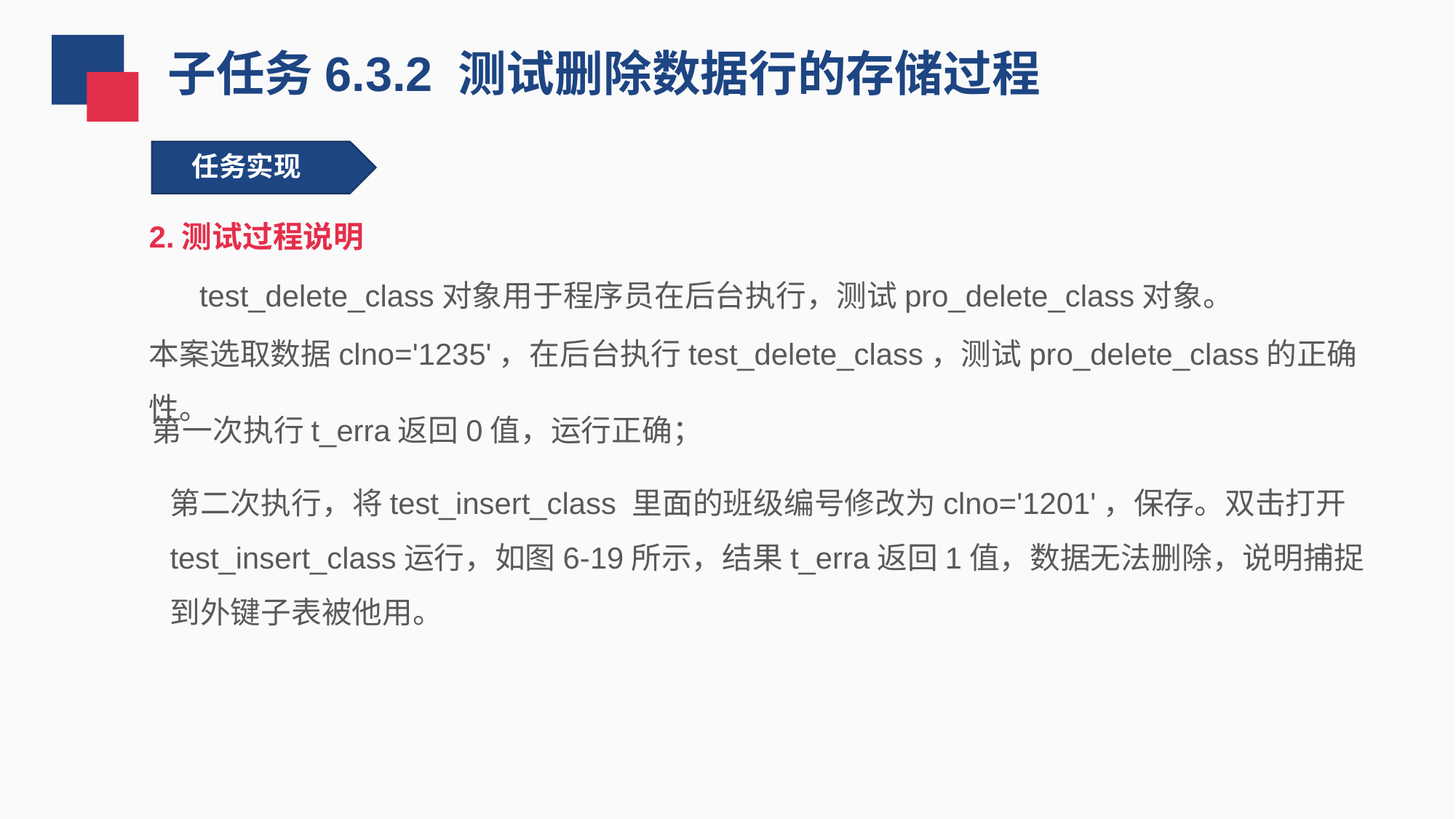

子任务6.3.2 测试删除数据行的存储过程

任务实现
2.测试过程说明
      test_delete_class对象用于程序员在后台执行，测试pro_delete_class对象。
本案选取数据clno='1235'，在后台执行test_delete_class，测试pro_delete_class的正确性。
第一次执行t_erra返回0值，运行正确；
第二次执行，将test_insert_class 里面的班级编号修改为clno='1201'，保存。双击打开test_insert_class运行，如图6-19所示，结果t_erra返回1值，数据无法删除，说明捕捉到外键子表被他用。